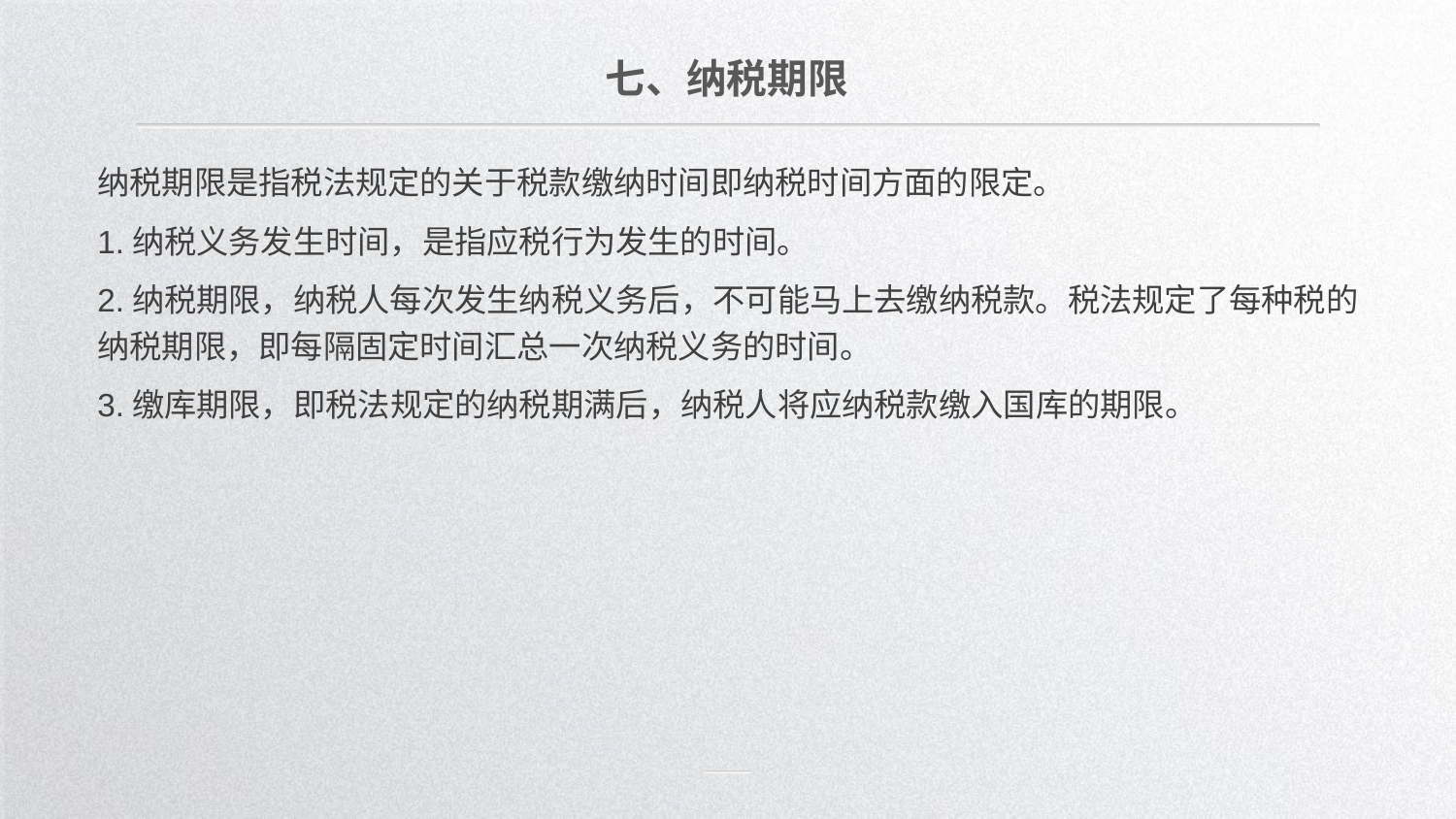

七、纳税期限
纳税期限是指税法规定的关于税款缴纳时间即纳税时间方面的限定。
1.纳税义务发生时间，是指应税行为发生的时间。
2.纳税期限，纳税人每次发生纳税义务后，不可能马上去缴纳税款。税法规定了每种税的纳税期限，即每隔固定时间汇总一次纳税义务的时间。
3.缴库期限，即税法规定的纳税期满后，纳税人将应纳税款缴入国库的期限。